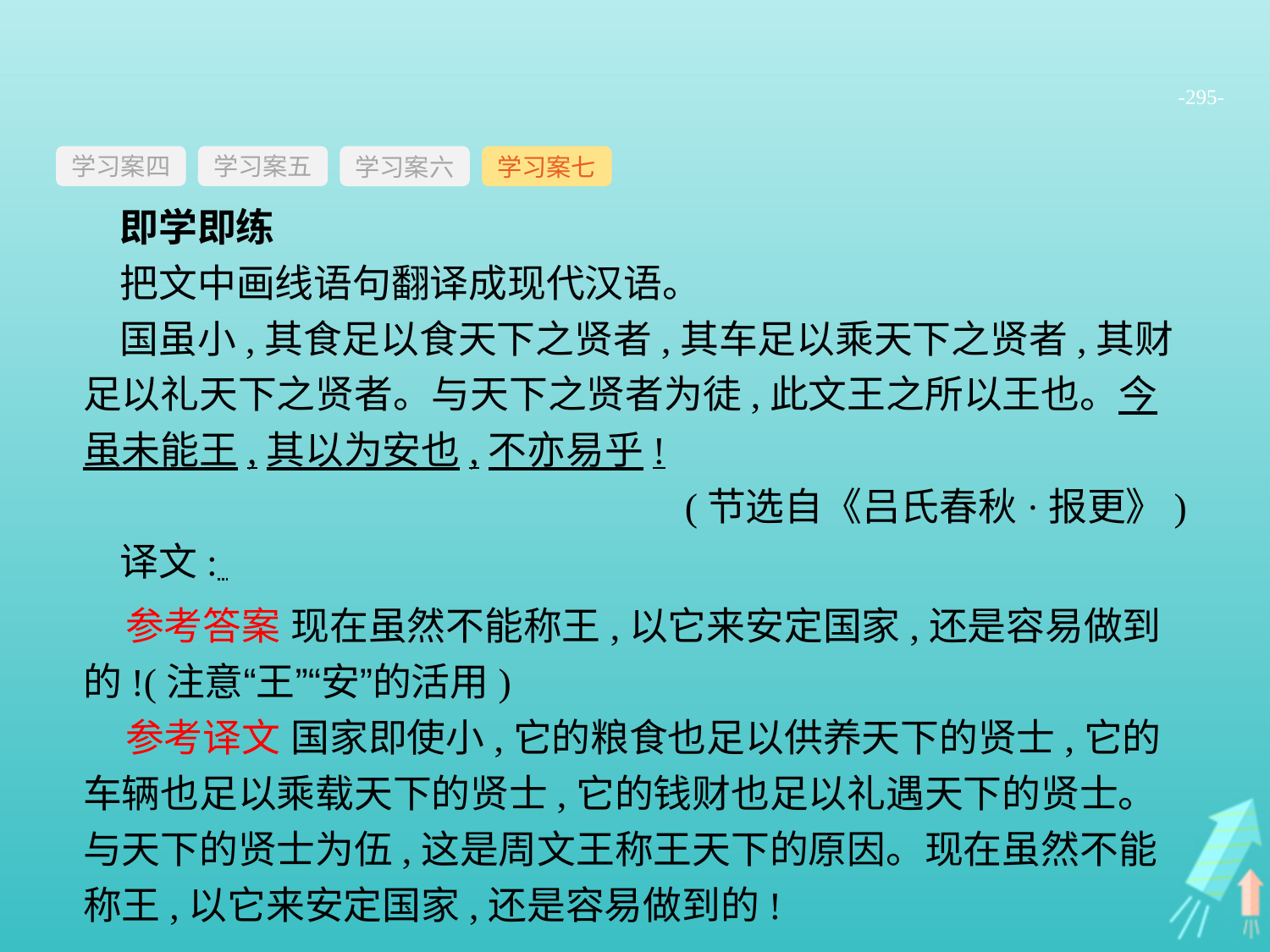

-295-
学习案四
学习案六
学习案七
学习案五
即学即练
把文中画线语句翻译成现代汉语。
国虽小,其食足以食天下之贤者,其车足以乘天下之贤者,其财足以礼天下之贤者。与天下之贤者为徒,此文王之所以王也。今虽未能王,其以为安也,不亦易乎!
(节选自《吕氏春秋·报更》)
译文:
参考答案 现在虽然不能称王,以它来安定国家,还是容易做到的!(注意“王”“安”的活用)
参考译文 国家即使小,它的粮食也足以供养天下的贤士,它的车辆也足以乘载天下的贤士,它的钱财也足以礼遇天下的贤士。与天下的贤士为伍,这是周文王称王天下的原因。现在虽然不能称王,以它来安定国家,还是容易做到的!